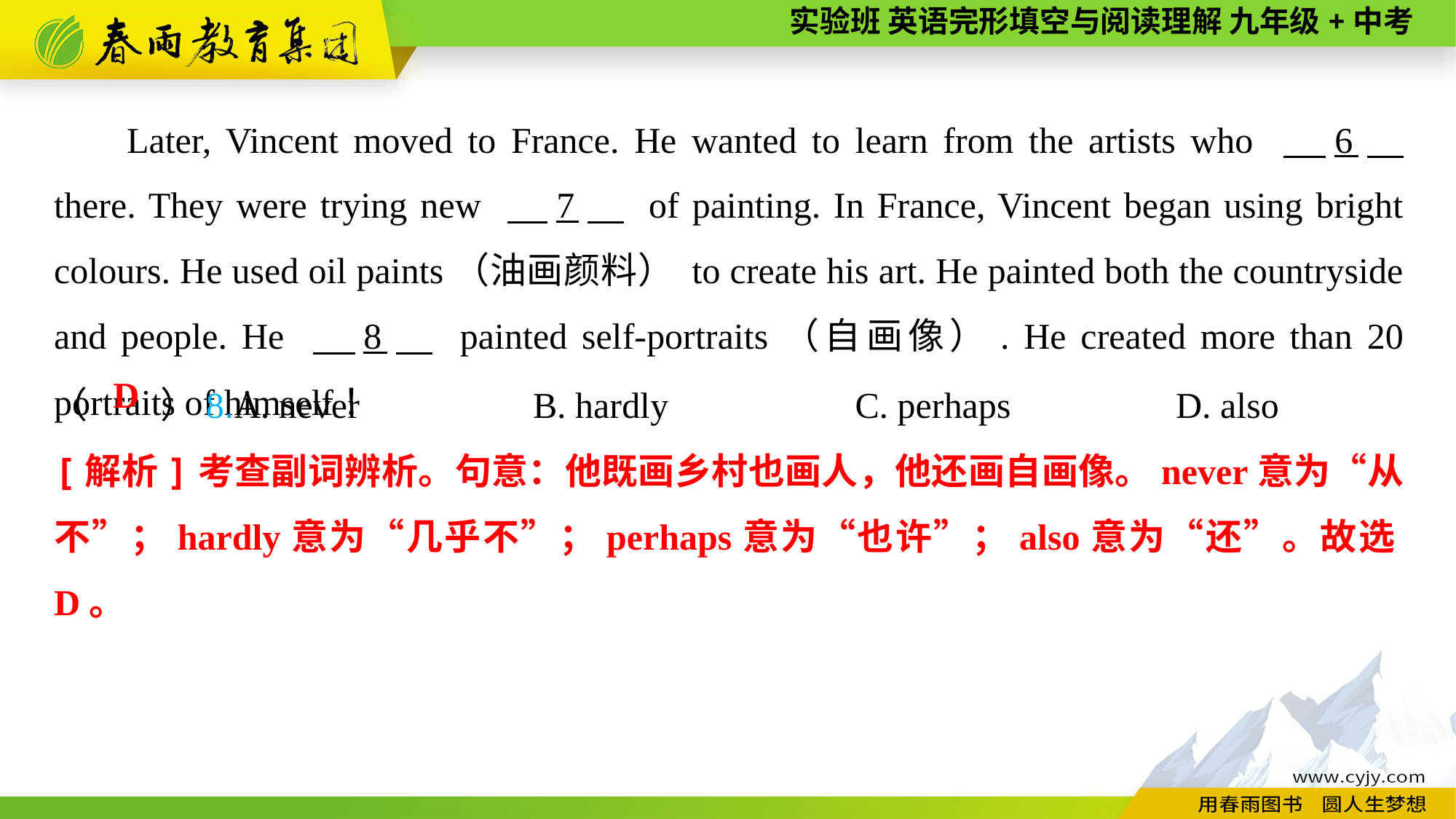

Later, Vincent moved to France. He wanted to learn from the artists who 　6　 there. They were trying new 　7　 of painting. In France, Vincent began using bright colours. He used oil paints（油画颜料） to create his art. He painted both the countryside and people. He 　8　 painted self-portraits（自画像）. He created more than 20 portraits of himself！
（　　）8.A. never	B. hardly	C. perhaps	D. also
D
[解析]考查副词辨析。句意：他既画乡村也画人，他还画自画像。never意为“从不”；hardly意为“几乎不”；perhaps意为“也许”；also意为“还”。故选D。